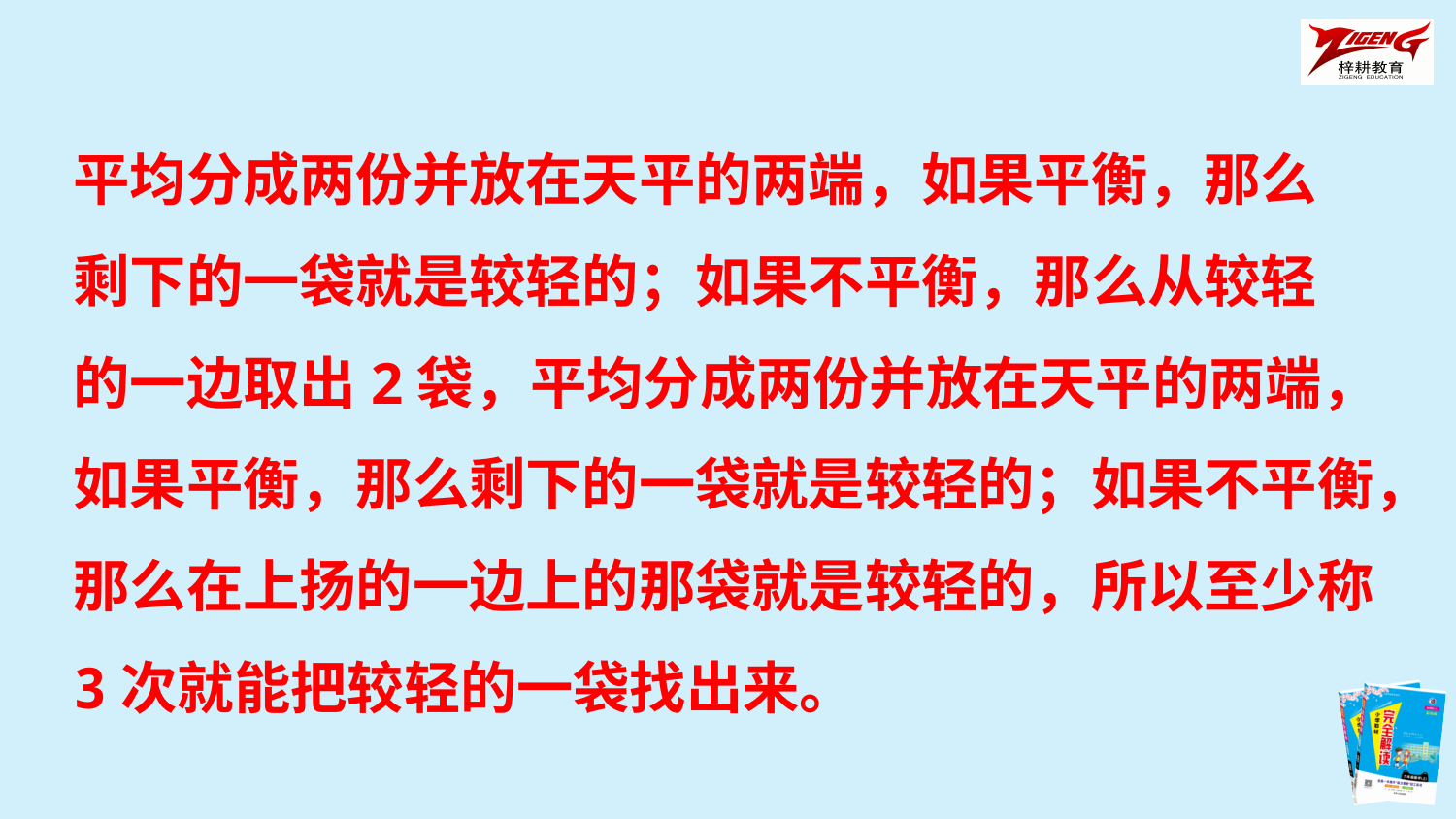

平均分成两份并放在天平的两端，如果平衡，那么
剩下的一袋就是较轻的；如果不平衡，那么从较轻
的一边取出2袋，平均分成两份并放在天平的两端，
如果平衡，那么剩下的一袋就是较轻的；如果不平衡，
那么在上扬的一边上的那袋就是较轻的，所以至少称
3次就能把较轻的一袋找出来。